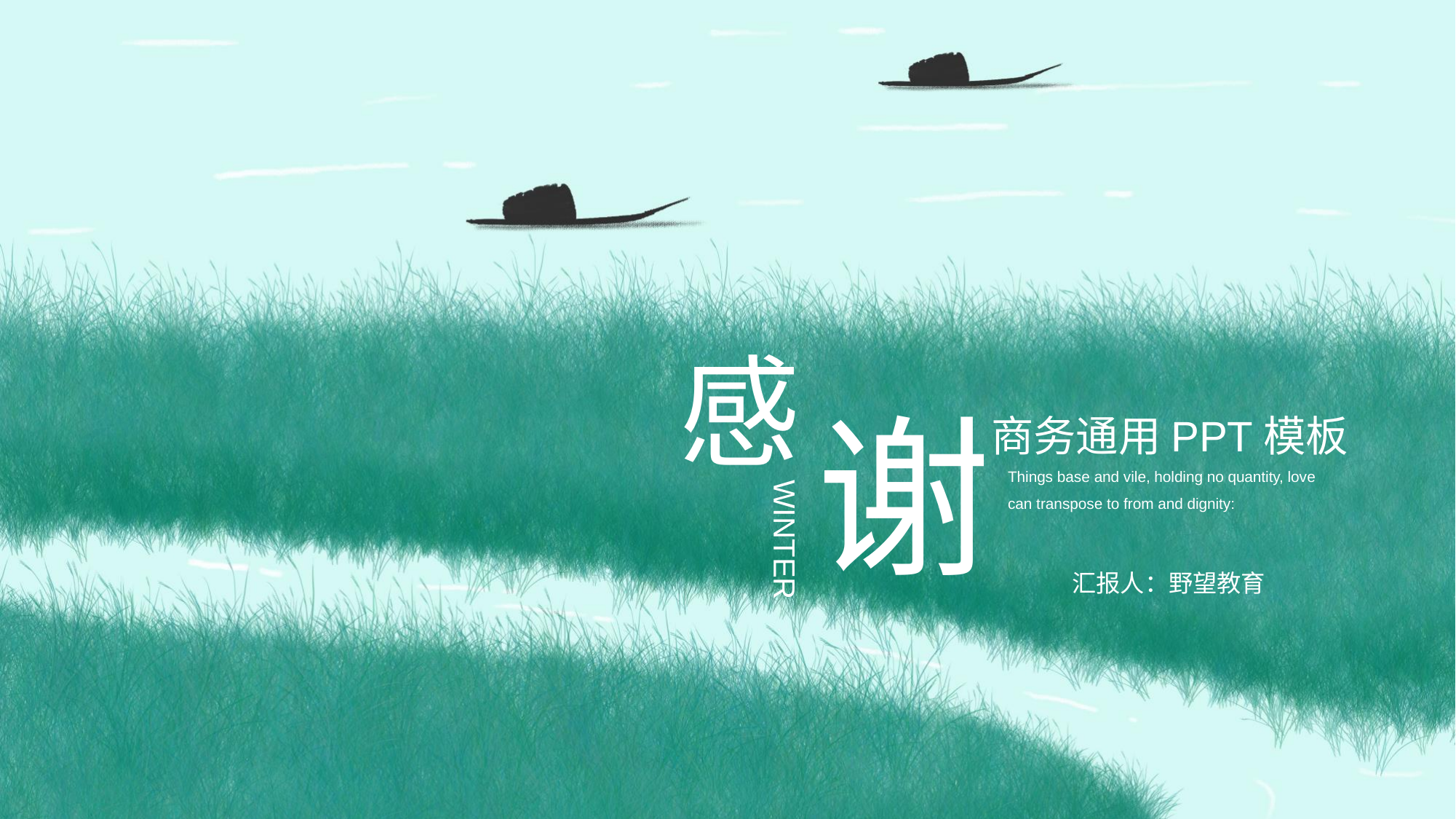

感
谢
商务通用PPT模板
Things base and vile, holding no quantity, love can transpose to from and dignity:
WINTER
汇报人：野望教育